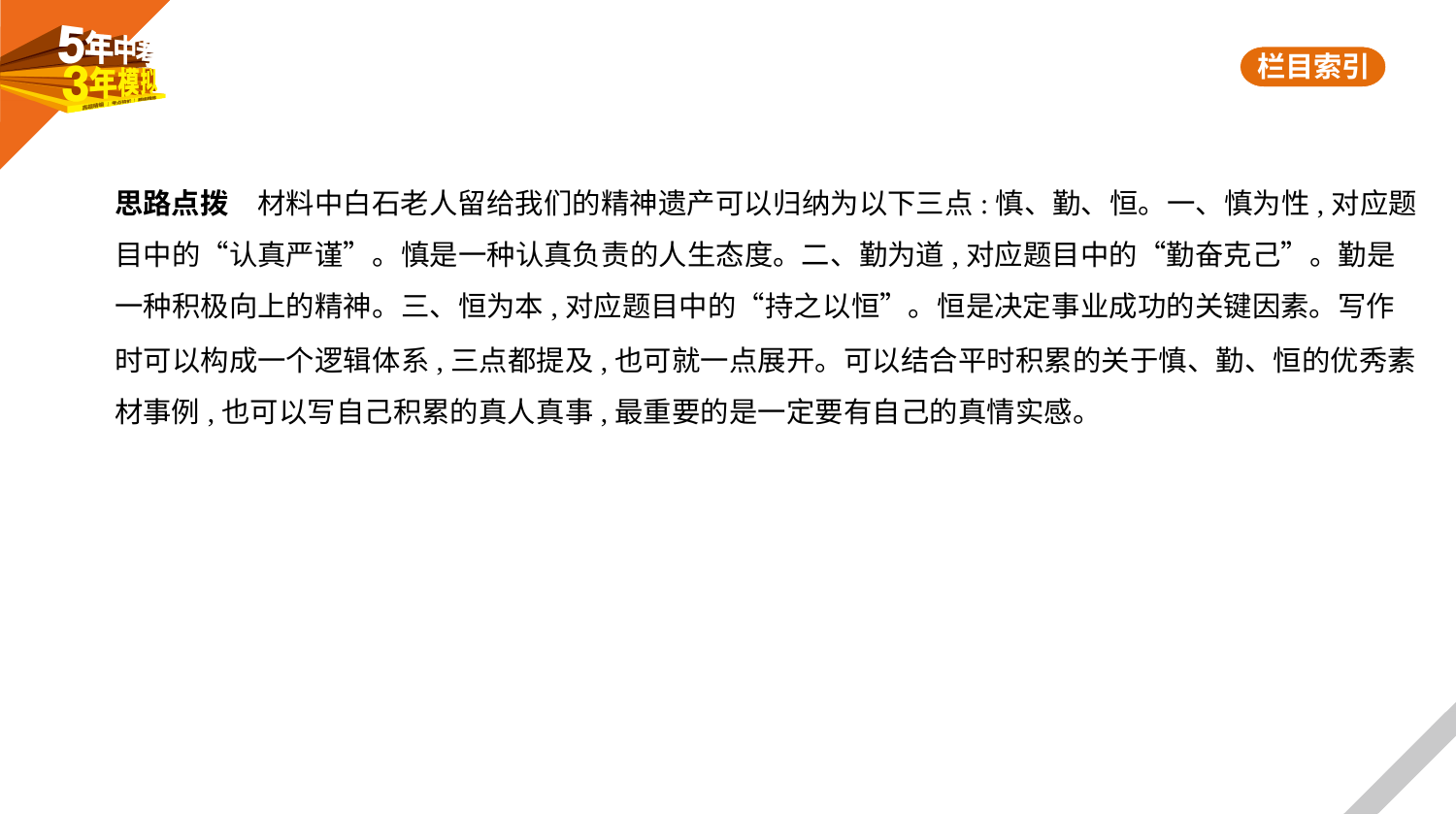

思路点拨　材料中白石老人留给我们的精神遗产可以归纳为以下三点:慎、勤、恒。一、慎为性,对应题
目中的“认真严谨”。慎是一种认真负责的人生态度。二、勤为道,对应题目中的“勤奋克己”。勤是
一种积极向上的精神。三、恒为本,对应题目中的“持之以恒”。恒是决定事业成功的关键因素。写作
时可以构成一个逻辑体系,三点都提及,也可就一点展开。可以结合平时积累的关于慎、勤、恒的优秀素
材事例,也可以写自己积累的真人真事,最重要的是一定要有自己的真情实感。